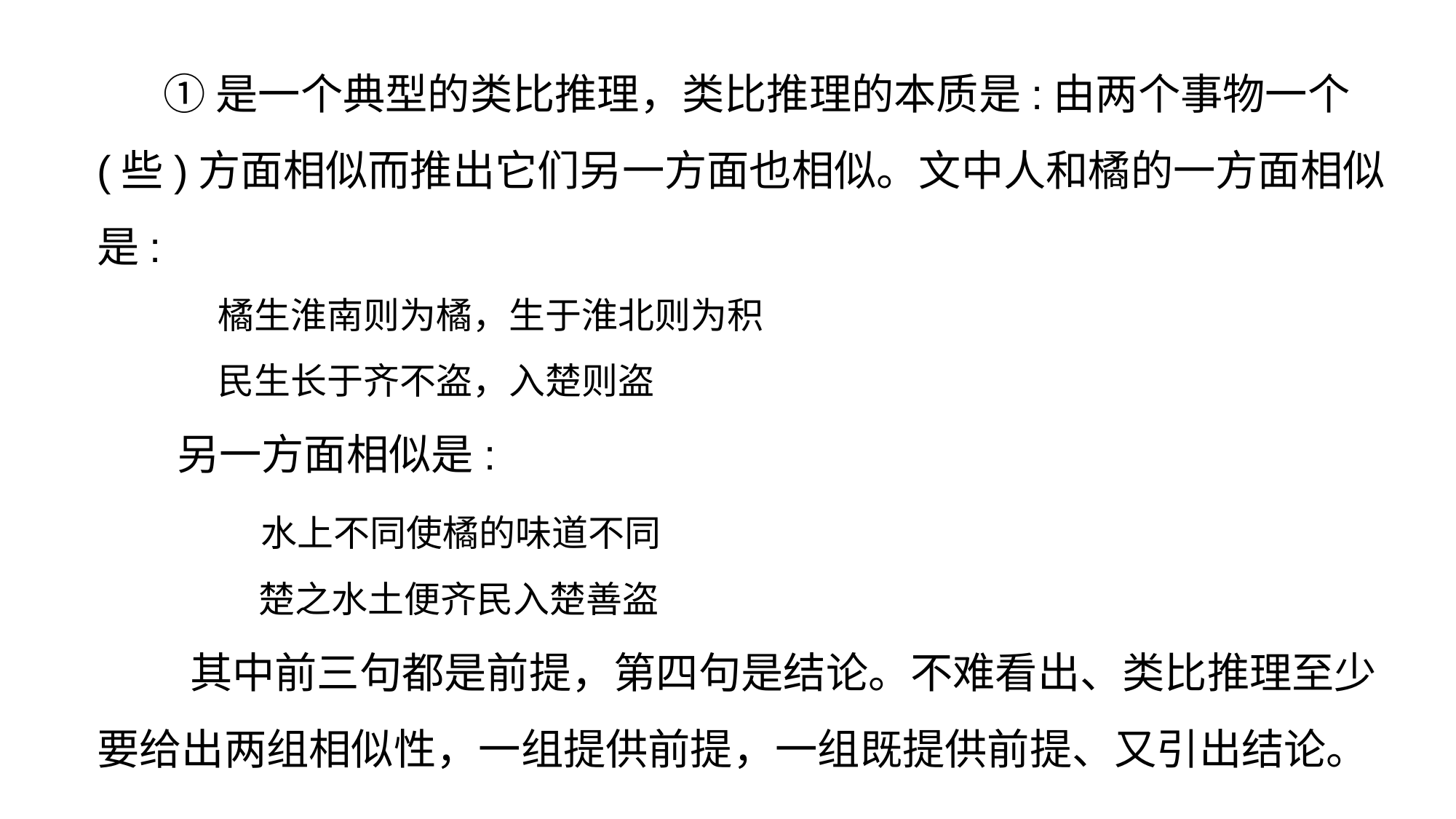

①是一个典型的类比推理，类比推理的本质是:由两个事物一个(些)方面相似而推出它们另一方面也相似。文中人和橘的一方面相似是:
           橘生淮南则为橘，生于淮北则为积
           民生长于齐不盗，入楚则盗
       另一方面相似是:
             水上不同使橘的味道不同
               楚之水土便齐民入楚善盗
       其中前三句都是前提，第四句是结论。不难看出、类比推理至少要给出两组相似性，一组提供前提，一组既提供前提、又引出结论。